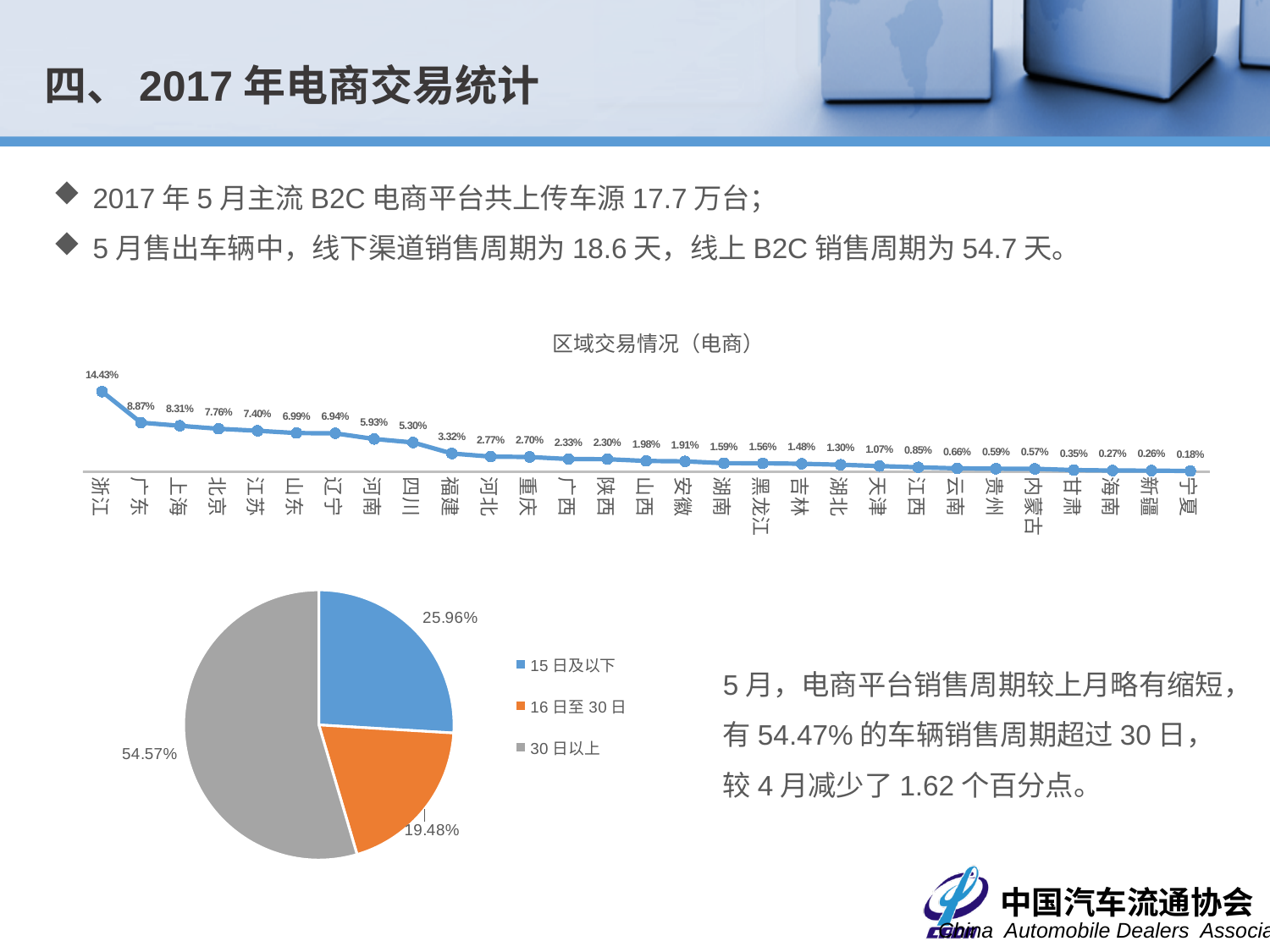

四、2017年电商交易统计
2017年5月主流B2C电商平台共上传车源17.7万台；
5月售出车辆中，线下渠道销售周期为18.6天，线上B2C销售周期为54.7天。

### Chart: 区域交易情况（电商）

| Category | 比例 |
|---|---|
| 浙江 | 0.144287381614356 |
| 广东 | 0.088674006452668 |
| 上海 | 0.0830557992238957 |
| 北京 | 0.0776476010645415 |
| 江苏 | 0.0740161168022123 |
| 山东 | 0.0699014258314872 |
| 辽宁 | 0.0694386624838312 |
| 河南 | 0.0592522933733775 |
| 四川 | 0.0529650307022109 |
| 福建 | 0.0332278951515782 |
| 河北 | 0.0276691595176854 |
| 重庆 | 0.0269703682778513 |
| 广西 | 0.0232645445219227 |
| 陕西 | 0.022991346882945 |
| 山西 | 0.0198226259682719 |
| 安徽 | 0.019101532880358 |
| 湖南 | 0.015923519528985 |
| 黑龙江 | 0.0156428879406473 |
| 吉林 | 0.0148400214097742 |
| 湖北 | 0.0130075528925497 |
| 天津 | 0.0107494907744688 |
| 江西 | 0.00848027773234809 |
| 云南 | 0.00659391308226408 |
| 贵州 | 0.00592299915252977 |
| 内蒙古 | 0.00574830134257125 |
| 甘肃 | 0.00350139014853031 |
| 海南 | 0.00266878782021737 |
| 新疆 | 0.00256099555449828 |
| 宁夏 | 0.00180644969446468 |

### Chart

| Category | 销量占比 |
|---|---|
| 15日及以下 | 0.259565217391304 |
| 16日至30日 | 0.194782608698696 |
| 30日以上 | 0.54565217391 |
5月，电商平台销售周期较上月略有缩短，有54.47%的车辆销售周期超过30日，较4月减少了1.62个百分点。